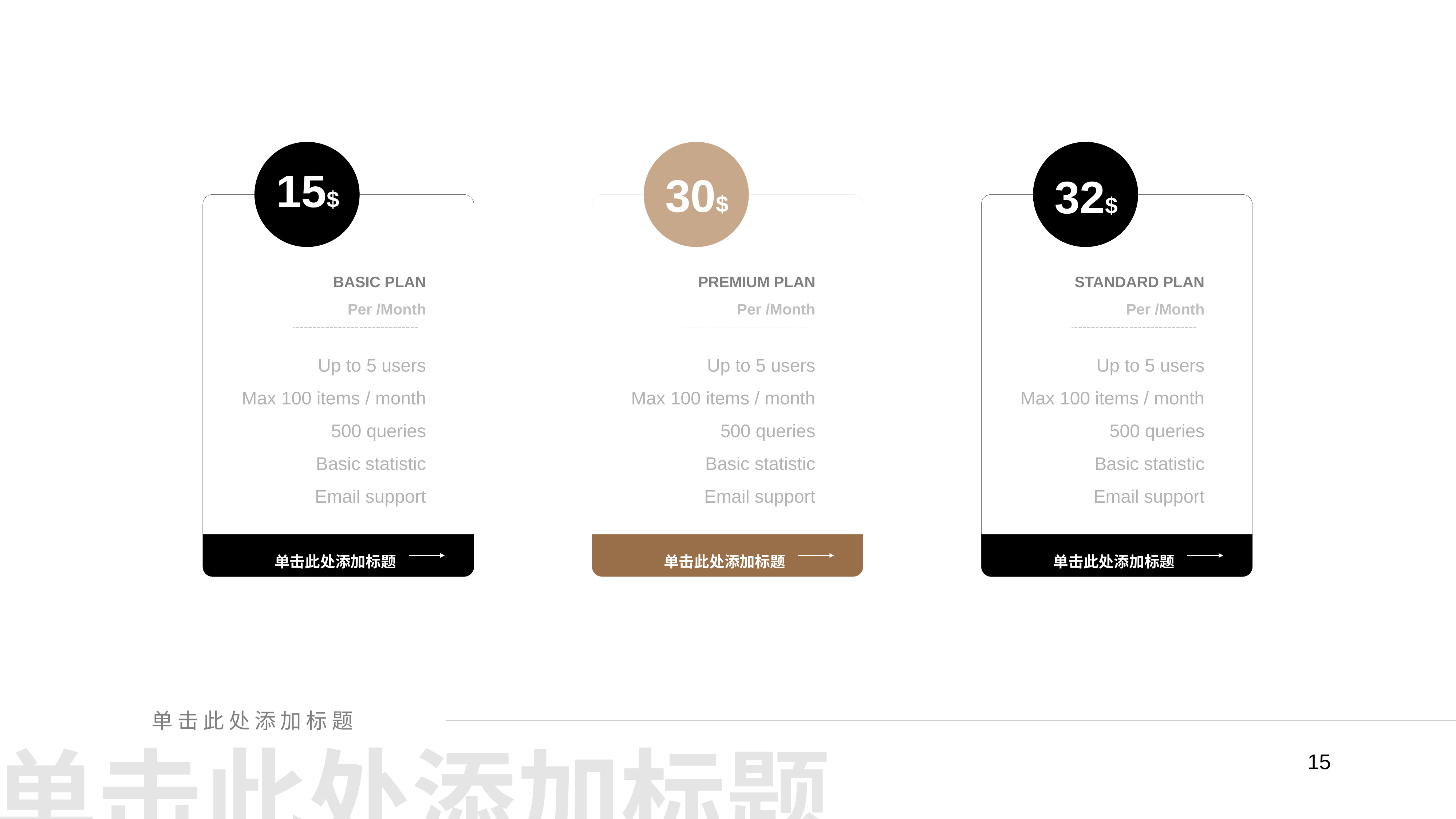

15$
30$
32$

BASIC PLAN
Per /Month
PREMIUM PLAN
Per /Month
STANDARD PLAN
Per /Month
Up to 5 users
Max 100 items / month
500 queries
Basic statistic
Email support
Up to 5 users
Max 100 items / month
500 queries
Basic statistic
Email support
Up to 5 users
Max 100 items / month
500 queries
Basic statistic
Email support

单击此处添加标题
单击此处添加标题
单击此处添加标题
单击此处添加标题
单击此处添加标题